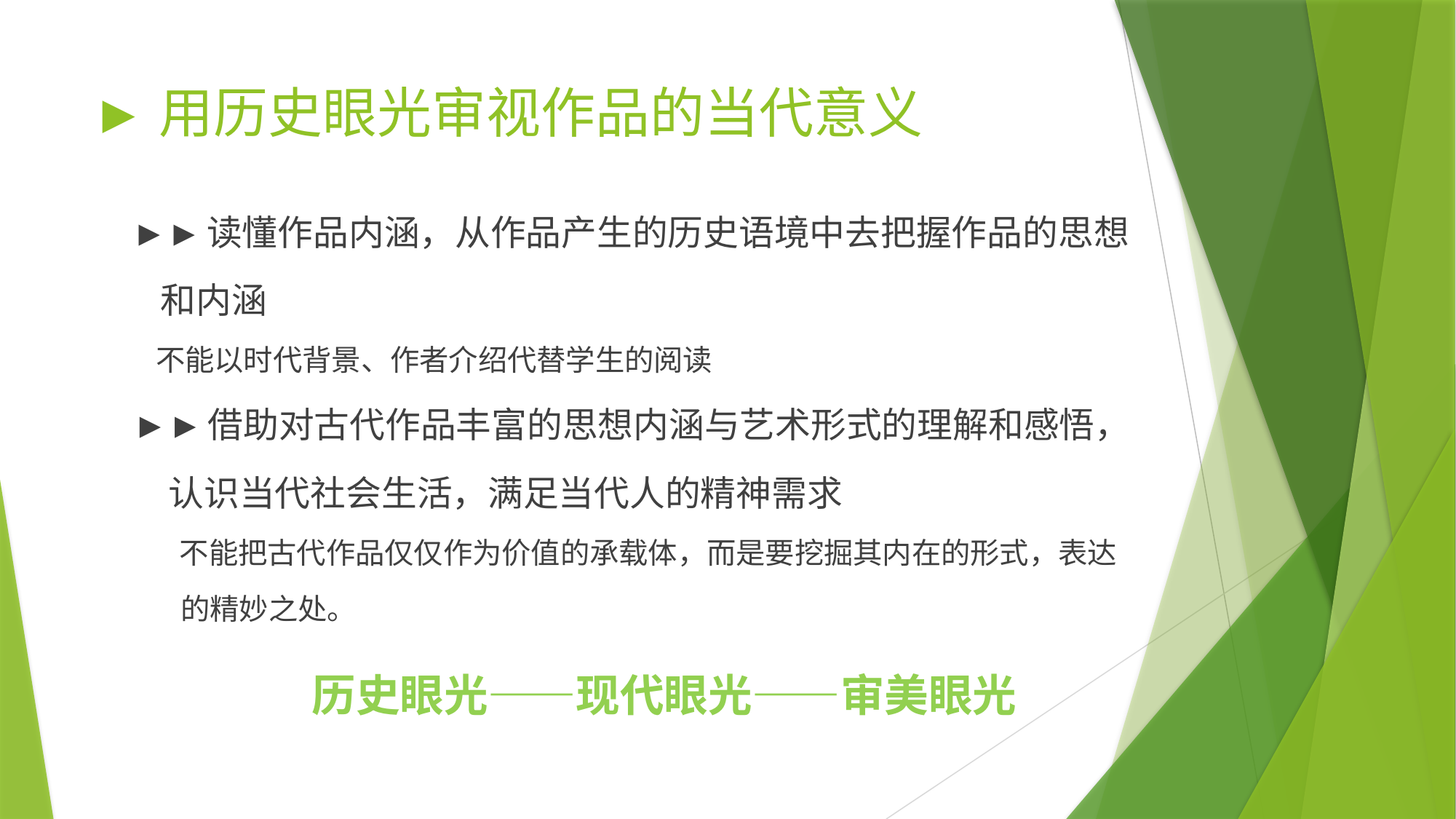

# ►用历史眼光审视作品的当代意义
     ►►读懂作品内涵，从作品产生的历史语境中去把握作品的思想
        和内涵
             不能以时代背景、作者介绍代替学生的阅读
       ►►借助对古代作品丰富的思想内涵与艺术形式的理解和感悟，
         认识当代社会生活，满足当代人的精神需求
                  不能把古代作品仅仅作为价值的承载体，而是要挖掘其内在的形式，表达
             的精妙之处。

历史眼光——现代眼光——审美眼光